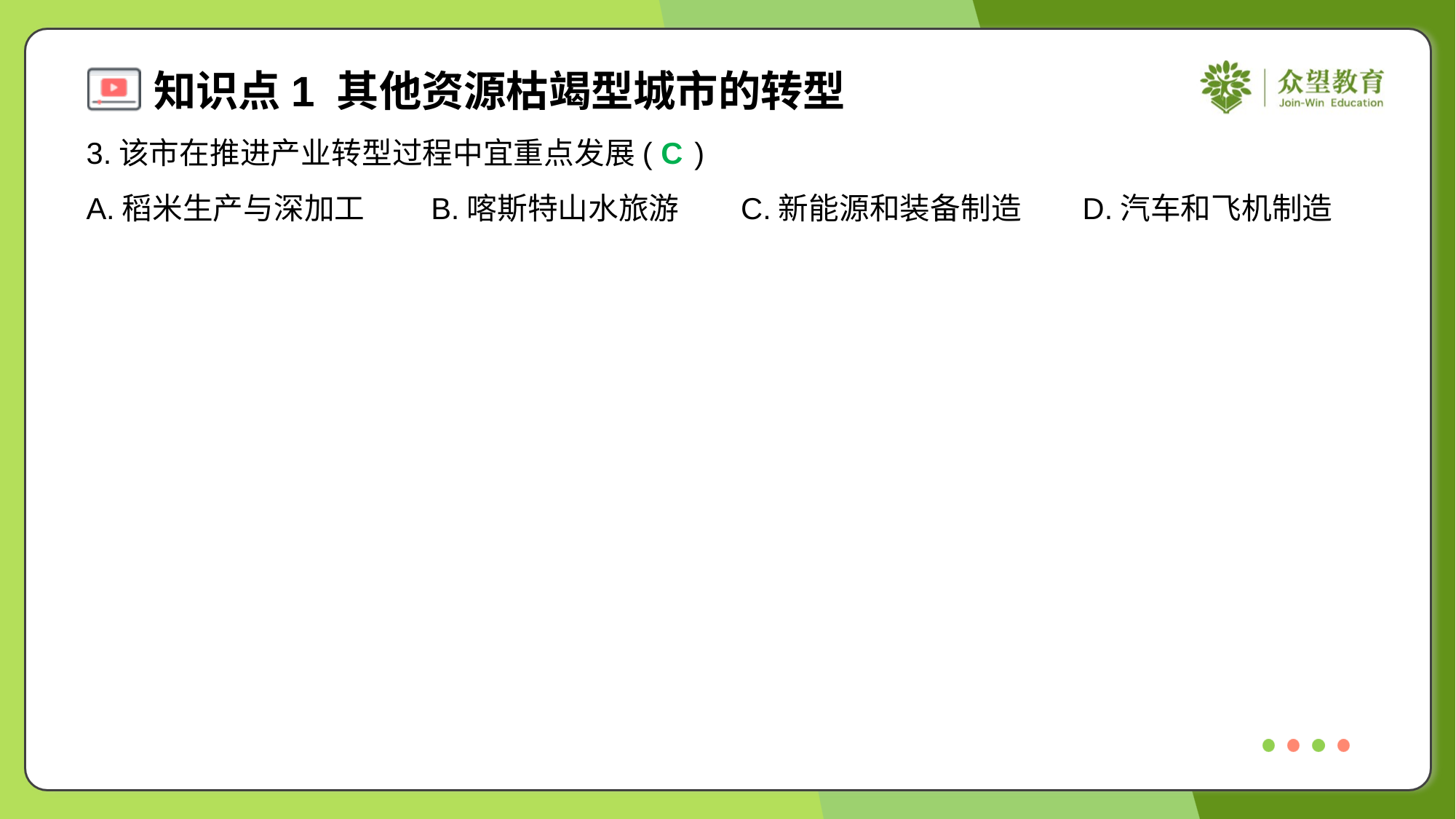

3.该市在推进产业转型过程中宜重点发展(     )
C
A.稻米生产与深加工	B.喀斯特山水旅游	C.新能源和装备制造	D.汽车和飞机制造